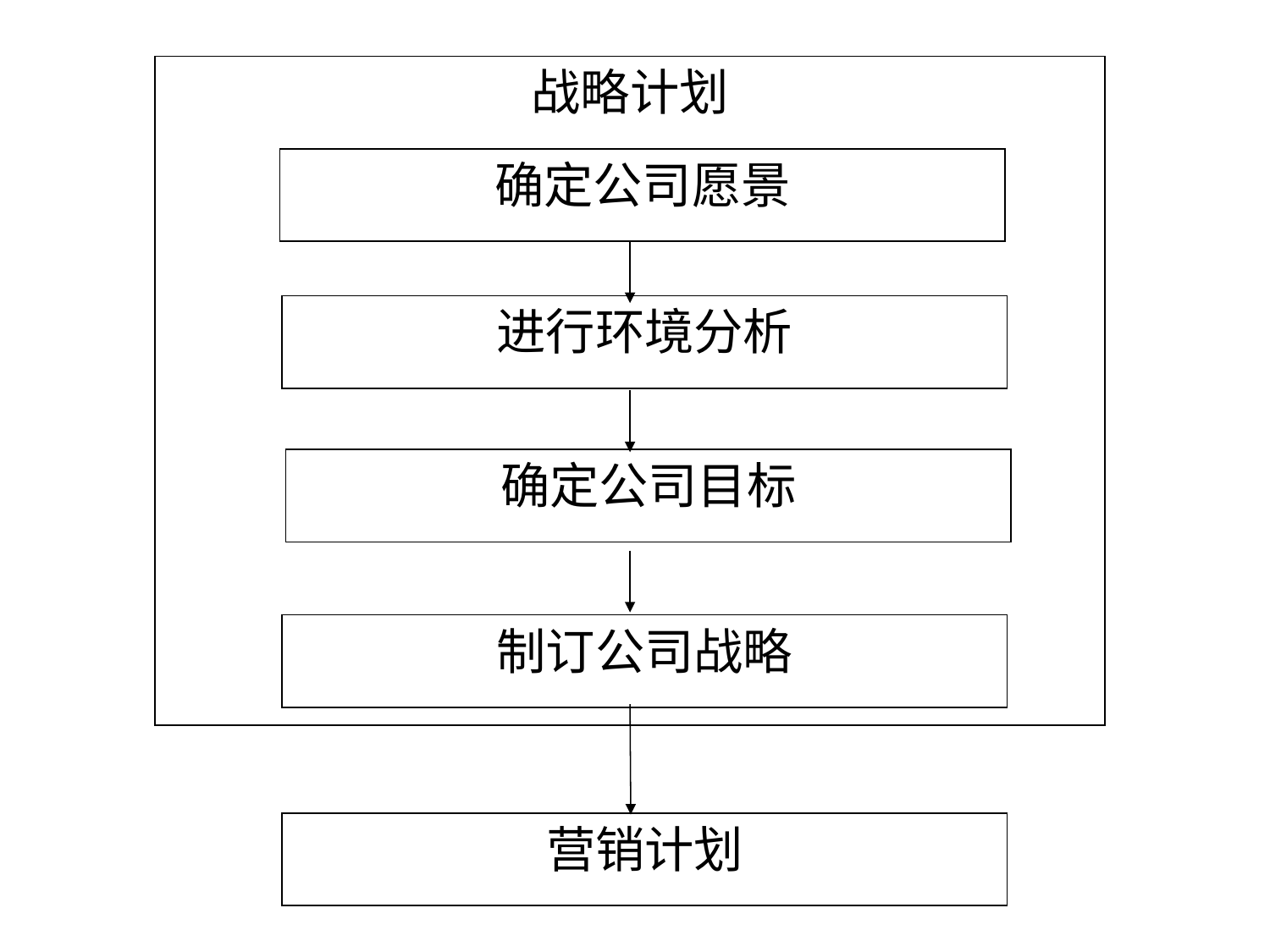

战略计划

确定公司愿景

进行环境分析

确定公司目标

制订公司战略

营销计划